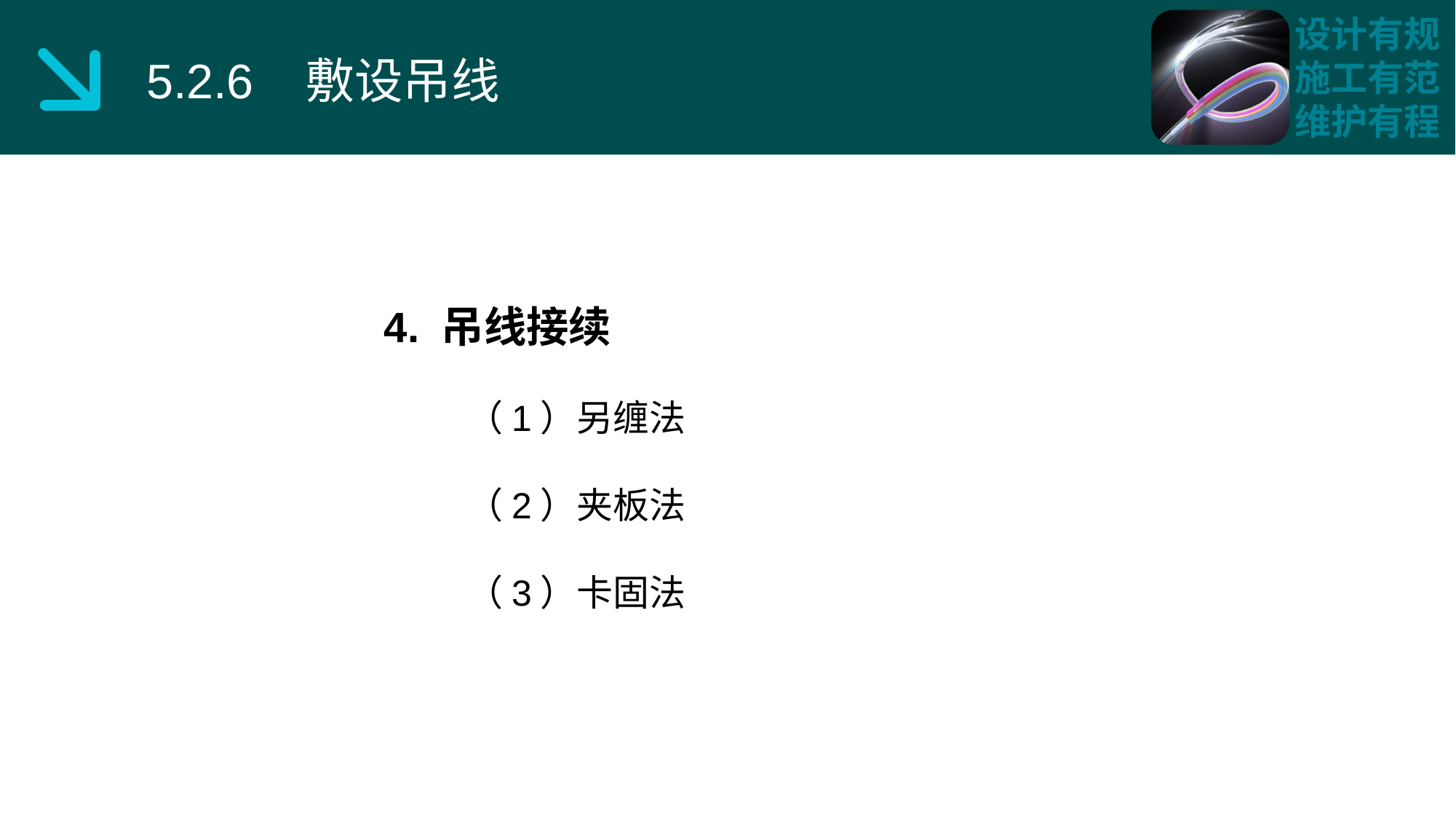

5.2.6   敷设吊线

4. 吊线接续

         （1）另缠法

         （2）夹板法

         （3）卡固法